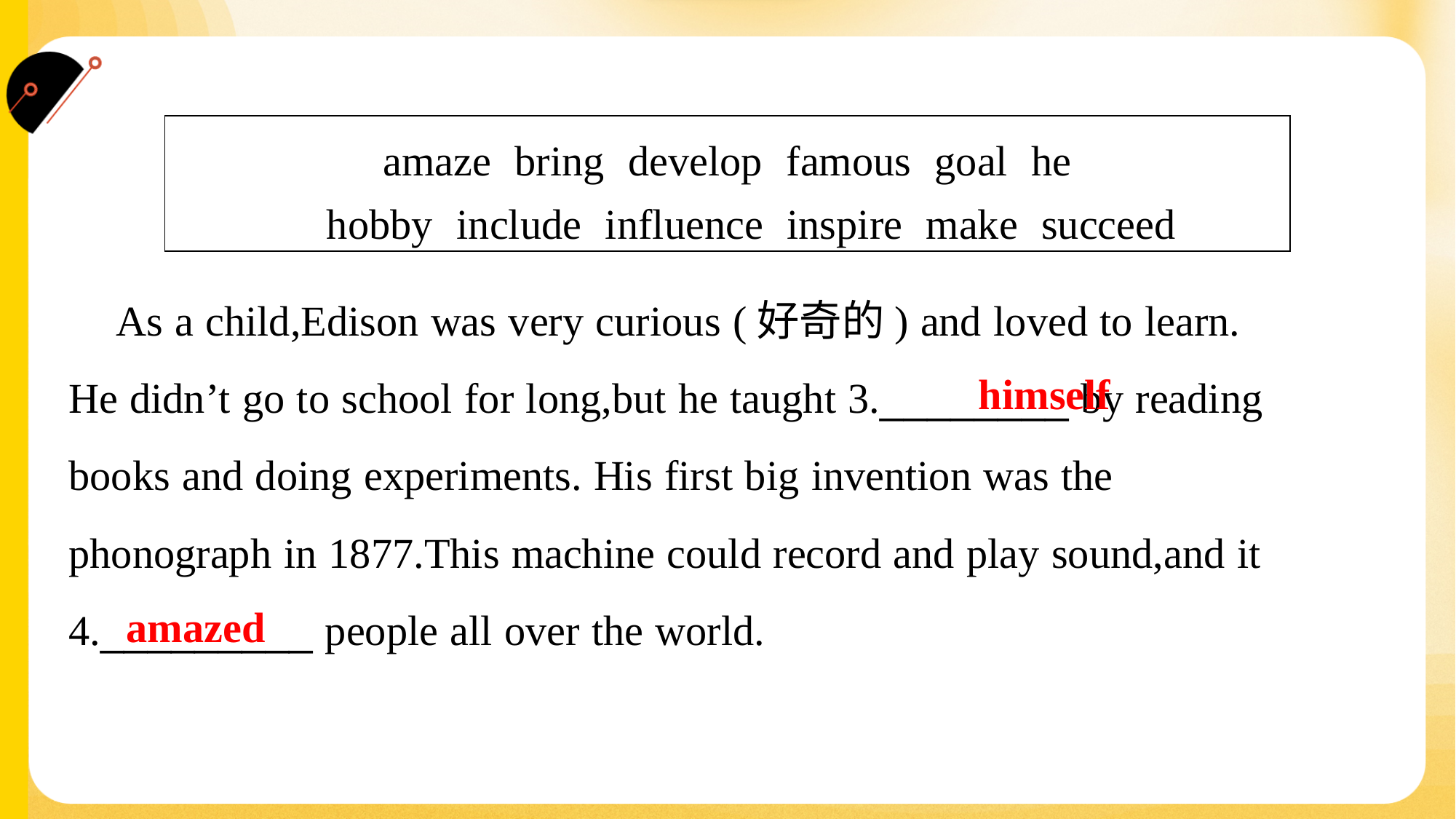

| amaze bring develop famous goal he hobby include influence inspire make succeed |
| --- |
    As a child,Edison was very curious (好奇的) and loved to learn.
He didn’t go to school for long,but he taught 3.________ by reading
books and doing experiments. His first big invention was the
phonograph in 1877.This machine could record and play sound,and it
4._________ people all over the world.#3
himself
amazed